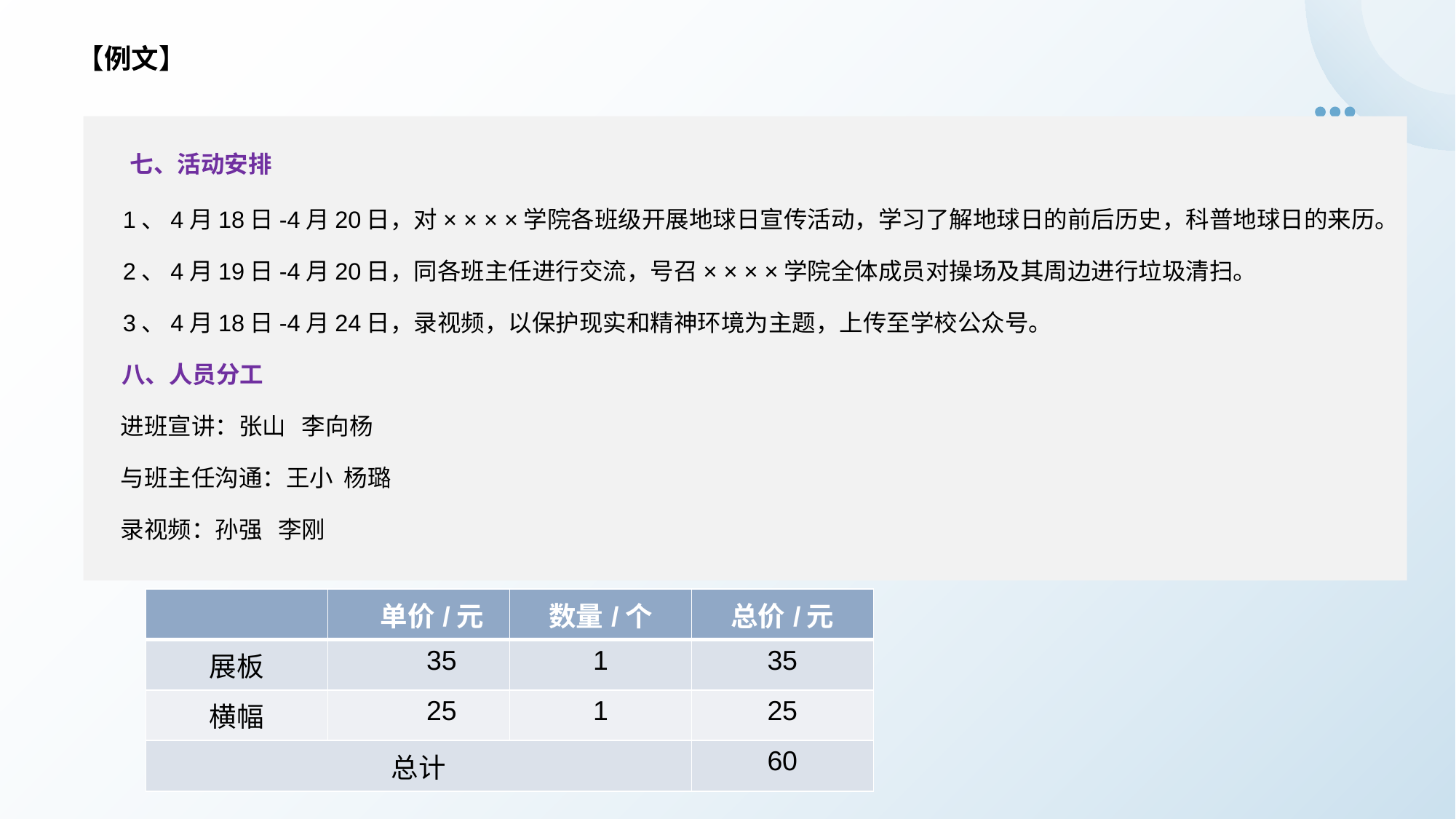

【例文】
    七、活动安排
      1、4月18日-4月20日，对× × × ×学院各班级开展地球日宣传活动，学习了解地球日的前后历史，科普地球日的来历。
      2、4月19日-4月20日，同各班主任进行交流，号召× × × ×学院全体成员对操场及其周边进行垃圾清扫。
      3、4月18日-4月24日，录视频，以保护现实和精神环境为主题，上传至学校公众号。
      八、人员分工
      进班宣讲：张山   李向杨
      与班主任沟通：王小  杨璐
      录视频：孙强   李刚

|  | 单价/元 | 数量/个 | 总价/元 |
| --- | --- | --- | --- |
| 展板 | 35 | 1 | 35 |
| 横幅 | 25 | 1 | 25 |
| 总计 |  |  | 60 |